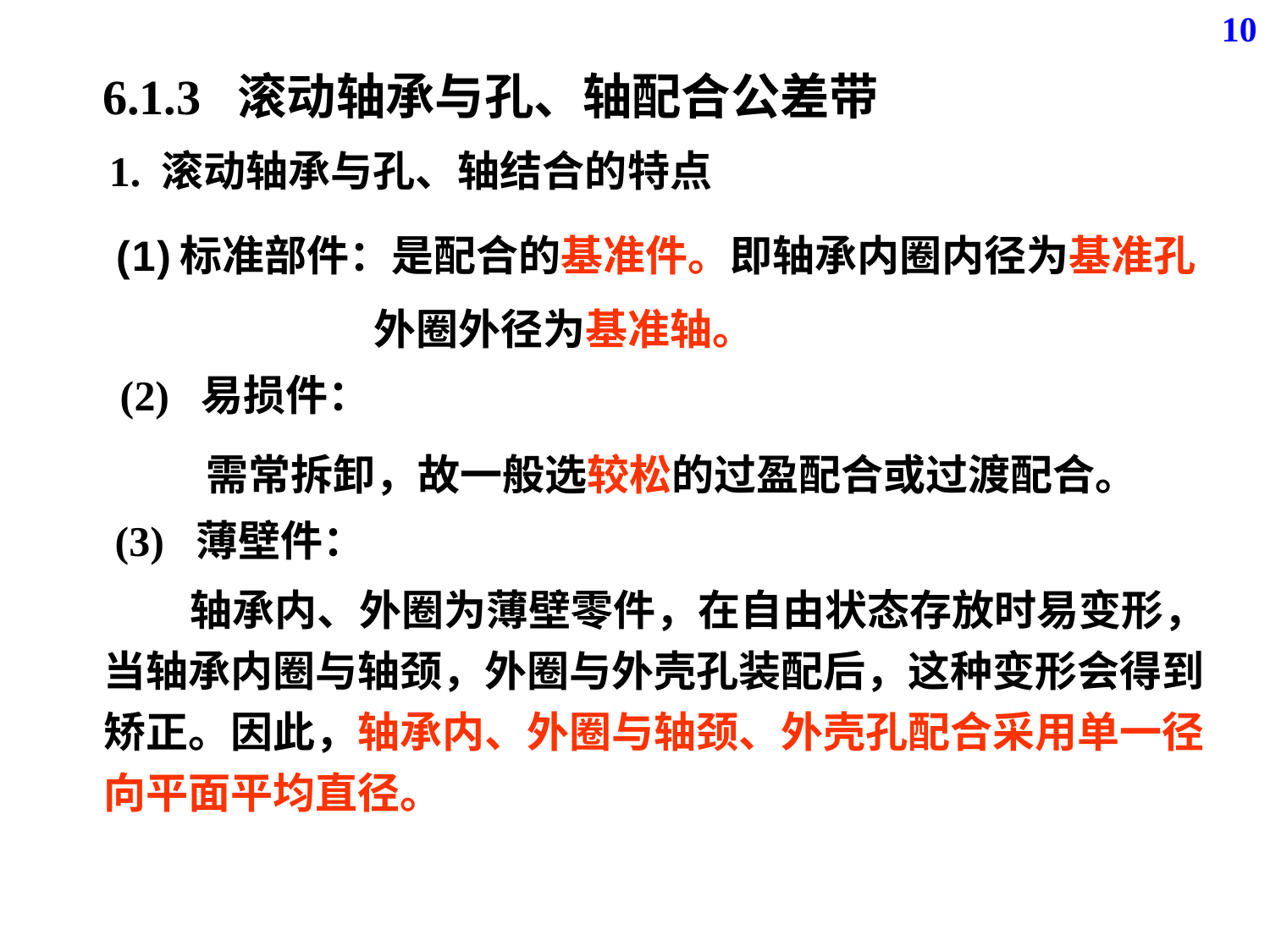

10
6.1.3  滚动轴承与孔、轴配合公差带
1. 滚动轴承与孔、轴结合的特点
标准部件：是配合的基准件。即轴承内圈内径为基准孔
                          外圈外径为基准轴。
(2)  易损件：
  需常拆卸，故一般选较松的过盈配合或过渡配合。
(3)  薄壁件：
        轴承内、外圈为薄壁零件，在自由状态存放时易变形，当轴承内圈与轴颈，外圈与外壳孔装配后，这种变形会得到矫正。因此，轴承内、外圈与轴颈、外壳孔配合采用单一径向平面平均直径。